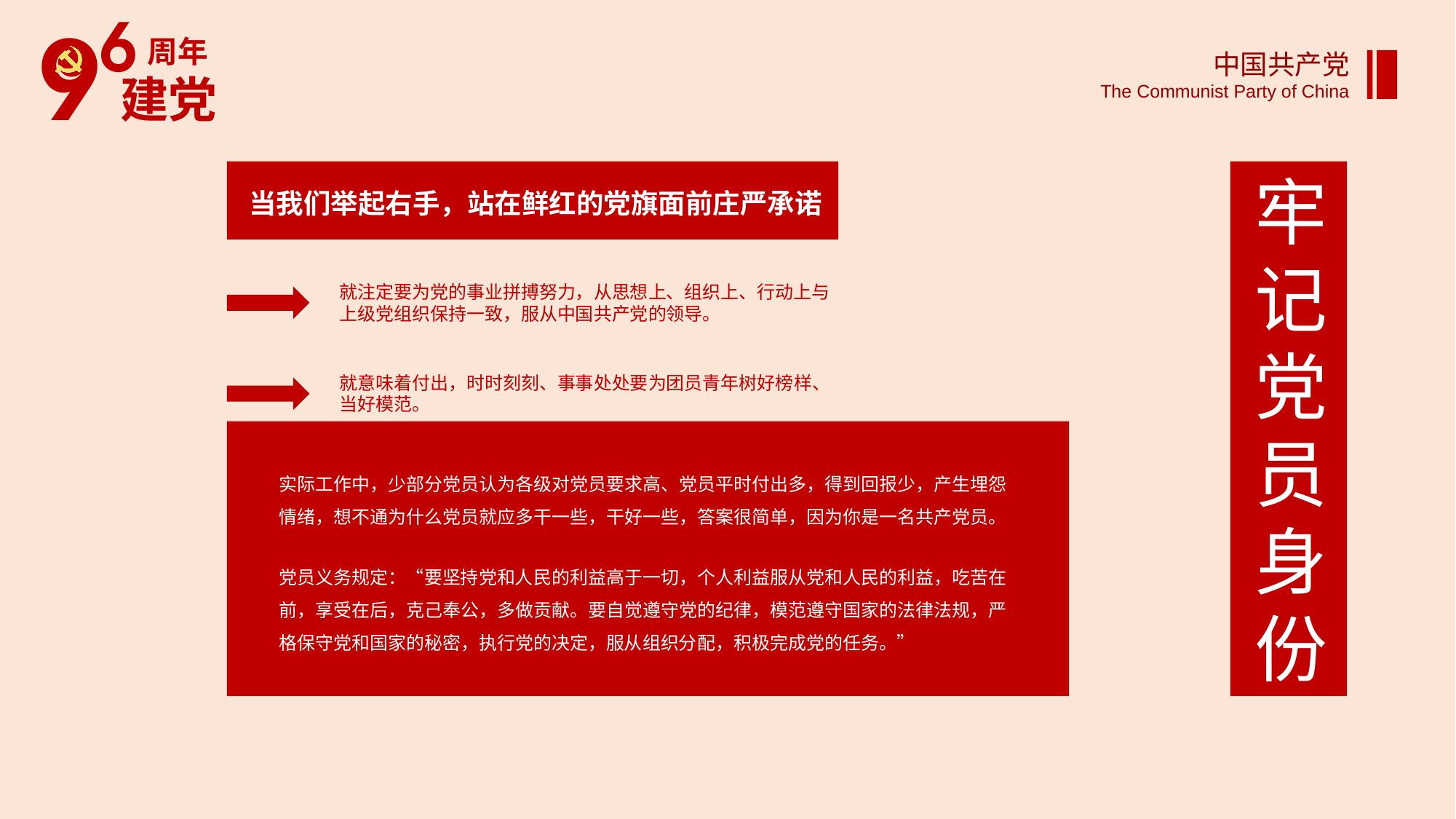

中国共产党
The Communist Party of China

当我们举起右手，站在鲜红的党旗面前庄严承诺

牢记党员
身份
就注定要为党的事业拼搏努力，从思想上、组织上、行动上与上级党组织保持一致，服从中国共产党的领导。

就意味着付出，时时刻刻、事事处处要为团员青年树好榜样、当好模范。

实际工作中，少部分党员认为各级对党员要求高、党员平时付出多，得到回报少，产生埋怨情绪，想不通为什么党员就应多干一些，干好一些，答案很简单，因为你是一名共产党员。
党员义务规定：“要坚持党和人民的利益高于一切，个人利益服从党和人民的利益，吃苦在前，享受在后，克己奉公，多做贡献。要自觉遵守党的纪律，模范遵守国家的法律法规，严格保守党和国家的秘密，执行党的决定，服从组织分配，积极完成党的任务。”